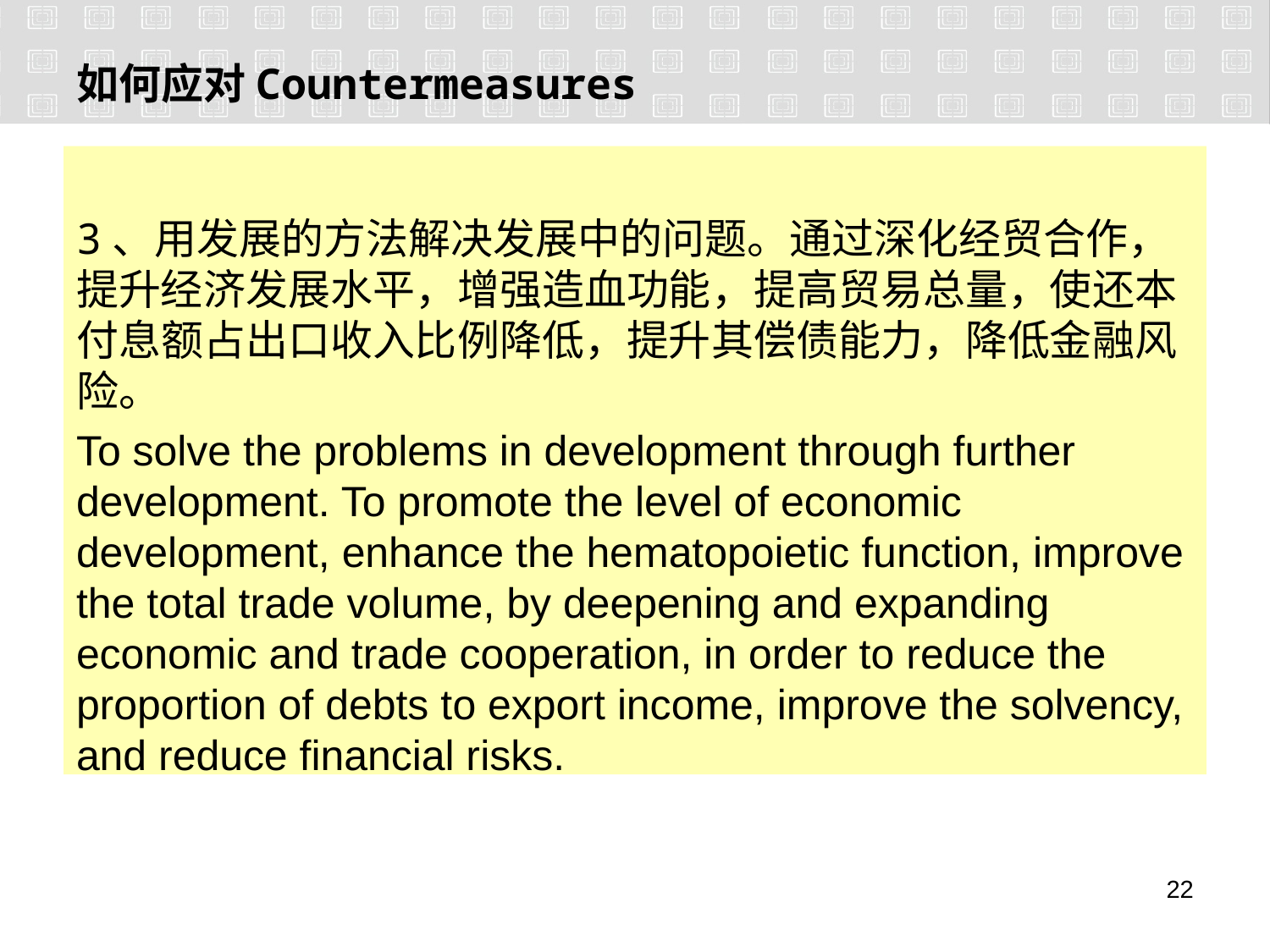

# 如何应对Countermeasures

3、用发展的方法解决发展中的问题。通过深化经贸合作，提升经济发展水平，增强造血功能，提高贸易总量，使还本付息额占出口收入比例降低，提升其偿债能力，降低金融风险。
To solve the problems in development through further development. To promote the level of economic development, enhance the hematopoietic function, improve the total trade volume, by deepening and expanding economic and trade cooperation, in order to reduce the proportion of debts to export income, improve the solvency, and reduce financial risks.

22